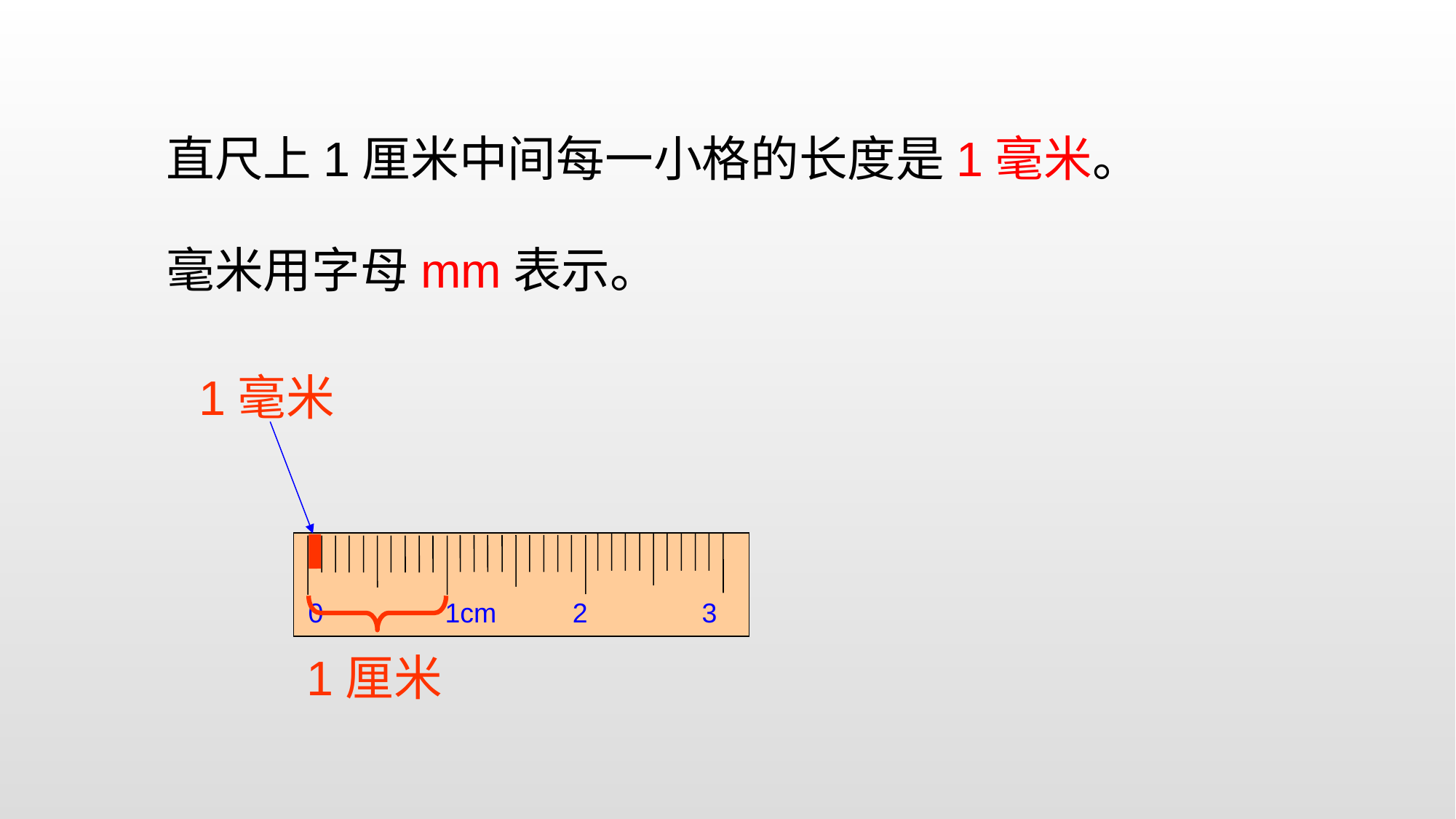

直尺上1厘米中间每一小格的长度是1毫米。
毫米用字母mm表示。
1毫米

0                1cm          2               3

1厘米